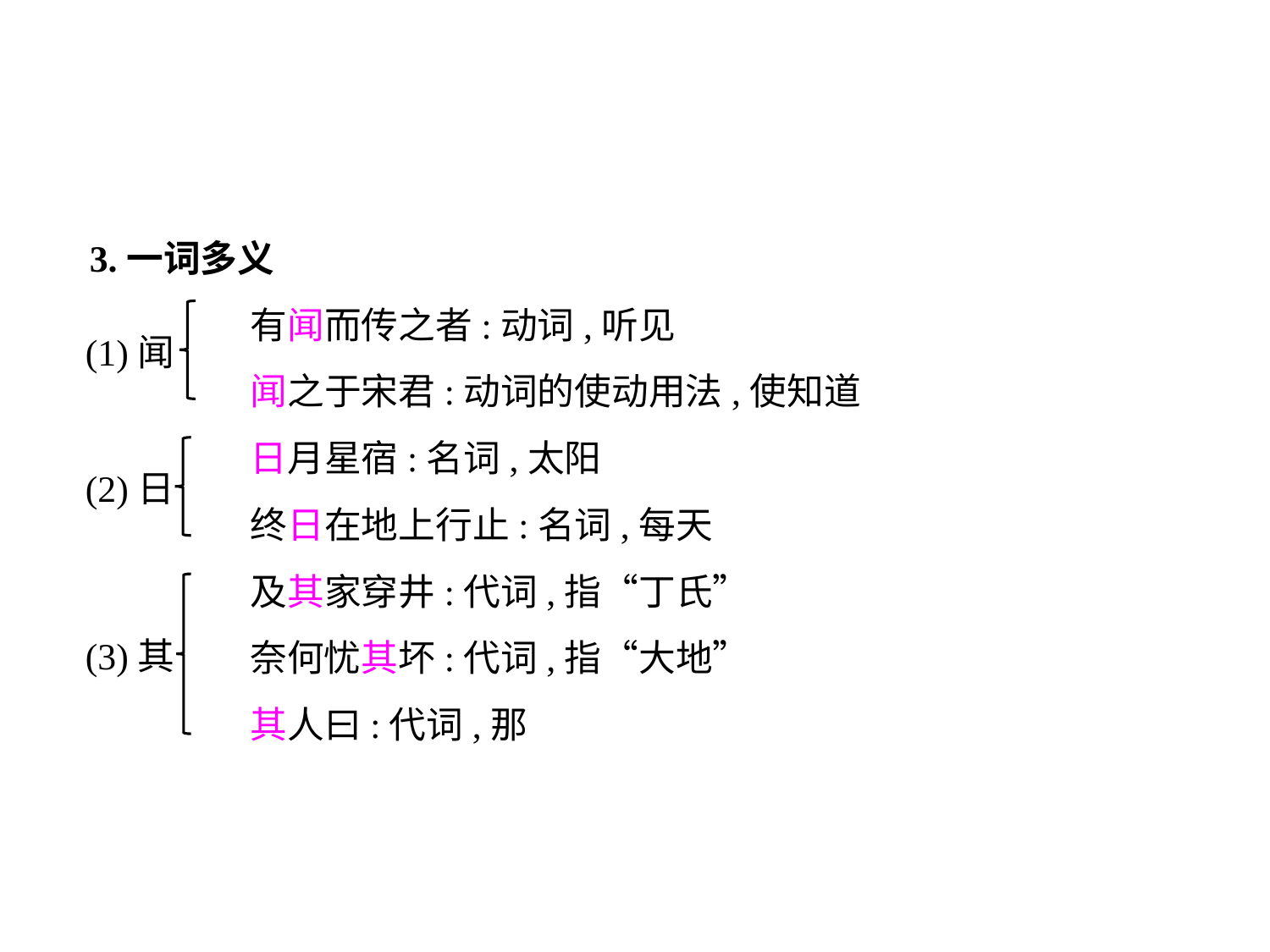

3.一词多义
	   有闻而传之者:动词,听见
	   闻之于宋君:动词的使动用法,使知道
	   日月星宿:名词,太阳
	   终日在地上行止:名词,每天
	   及其家穿井:代词,指“丁氏”
	   奈何忧其坏:代词,指“大地”
	   其人曰:代词,那

(1)闻

(2)日

(3)其